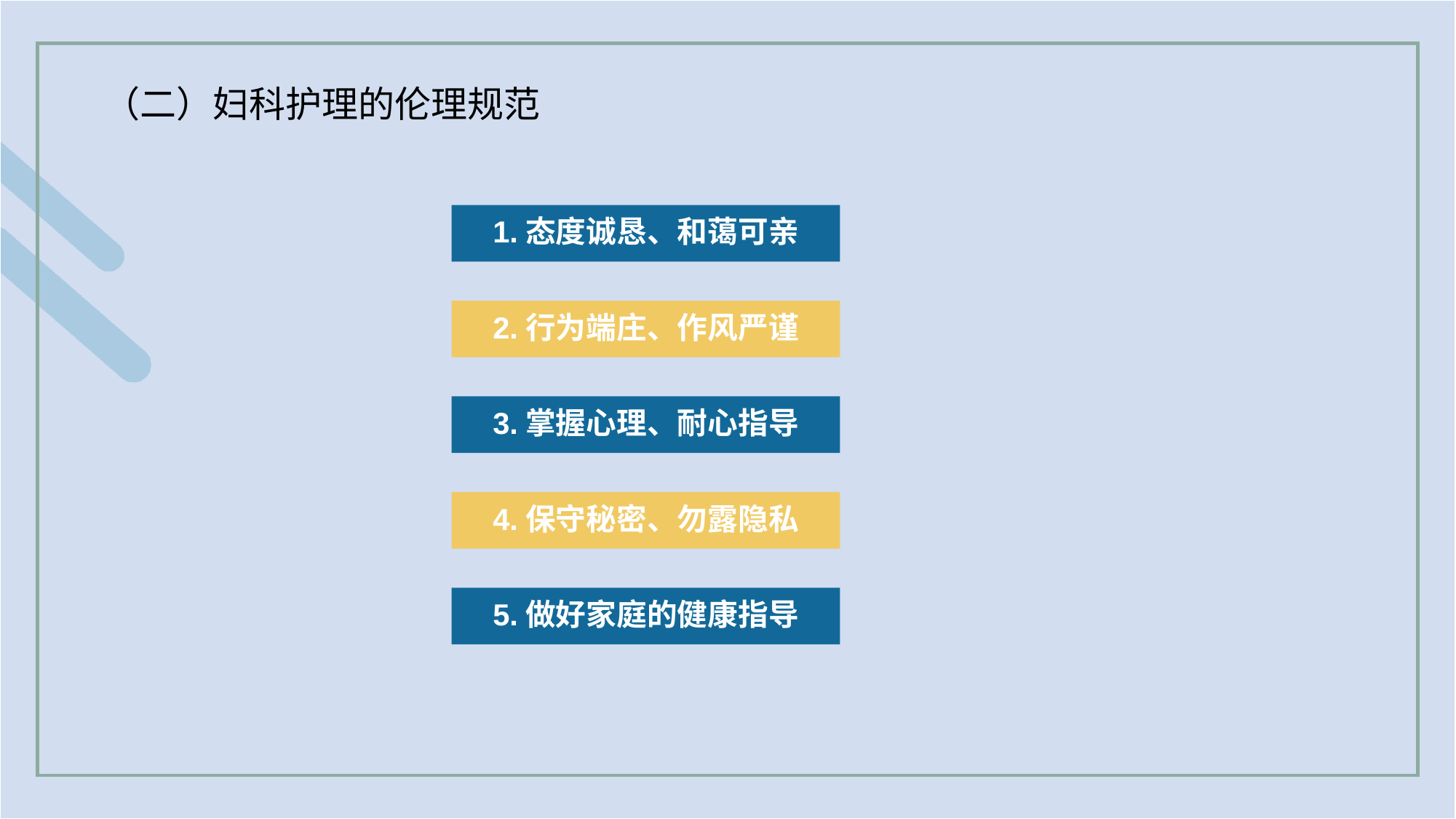

（二）妇科护理的伦理规范
1.态度诚恳、和蔼可亲
2.行为端庄、作风严谨
3.掌握心理、耐心指导
4.保守秘密、勿露隐私
5.做好家庭的健康指导